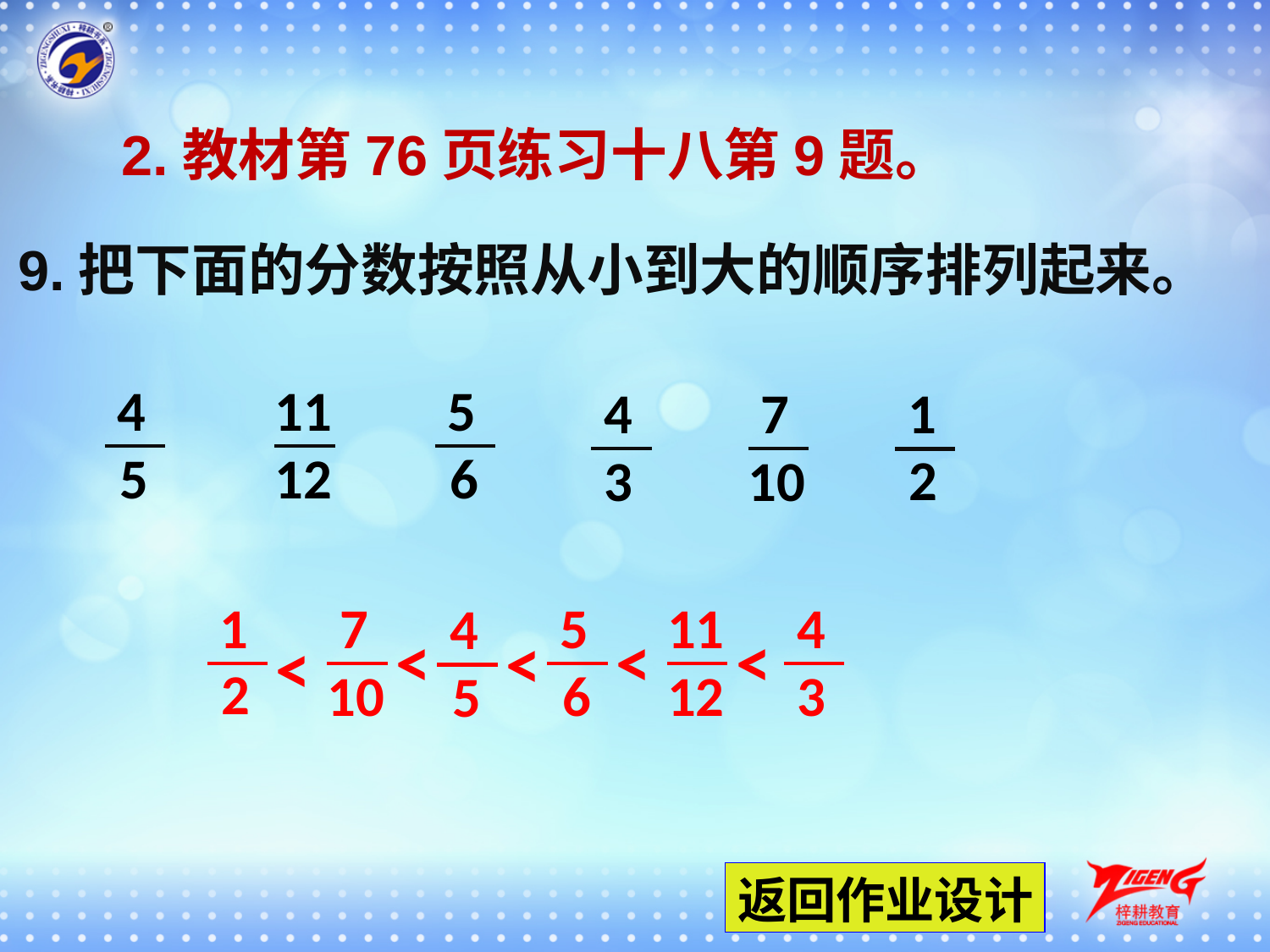

2.教材第76页练习十八第9题。
9.把下面的分数按照从小到大的顺序排列起来。
4
11
5
4
7
1
5
12
6
2
3
10
1
7
5
11
4
4
<
<
<
<
<
2
10
6
12
3
5

返回作业设计